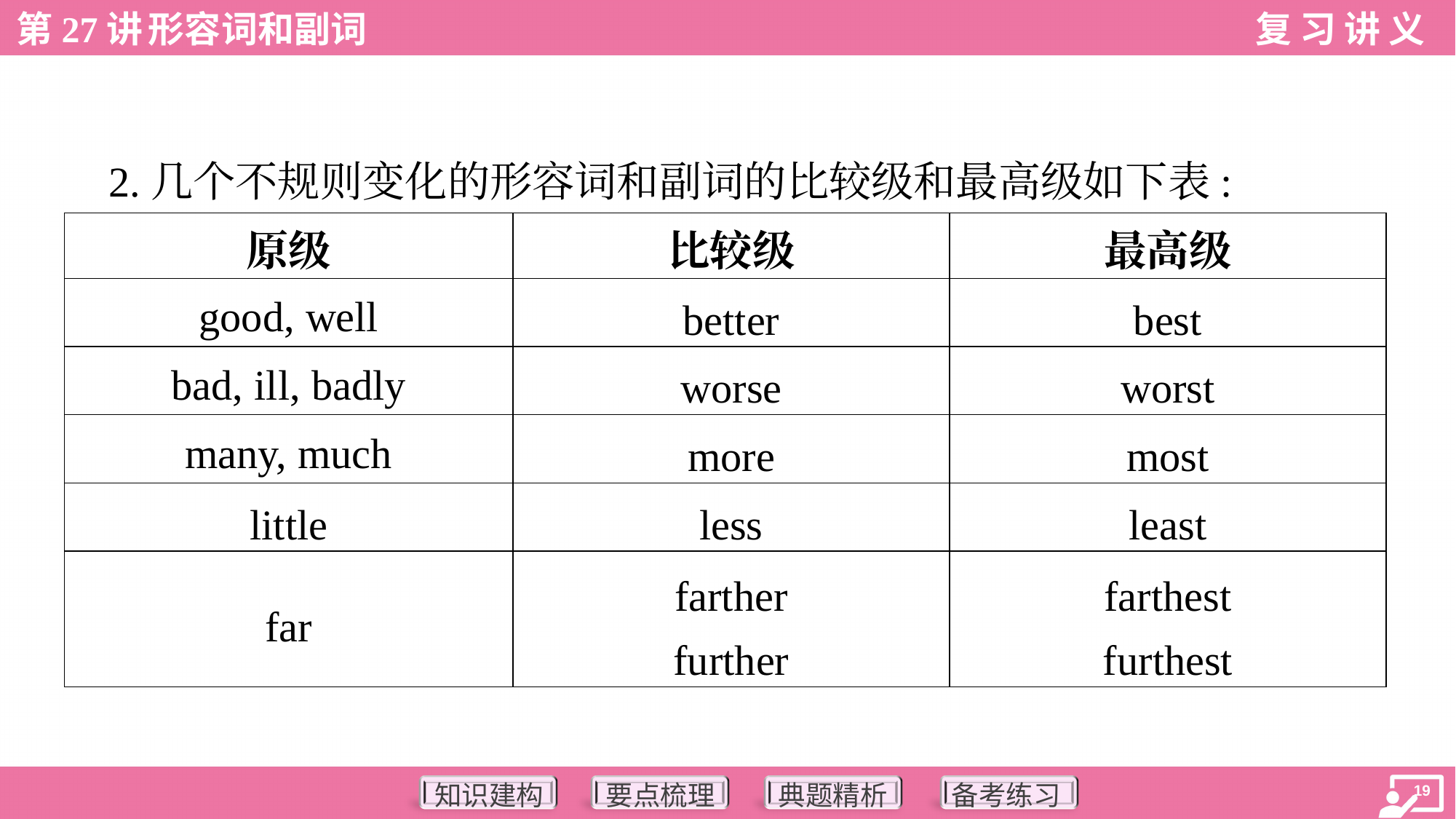

2.几个不规则变化的形容词和副词的比较级和最高级如下表:
| 原级 | 比较级 | 最高级 |
| --- | --- | --- |
| good, well | better | best |
| bad, ill, badly | worse | worst |
| many, much | more | most |
| little | less | least |
| far | farther further | farthest furthest |